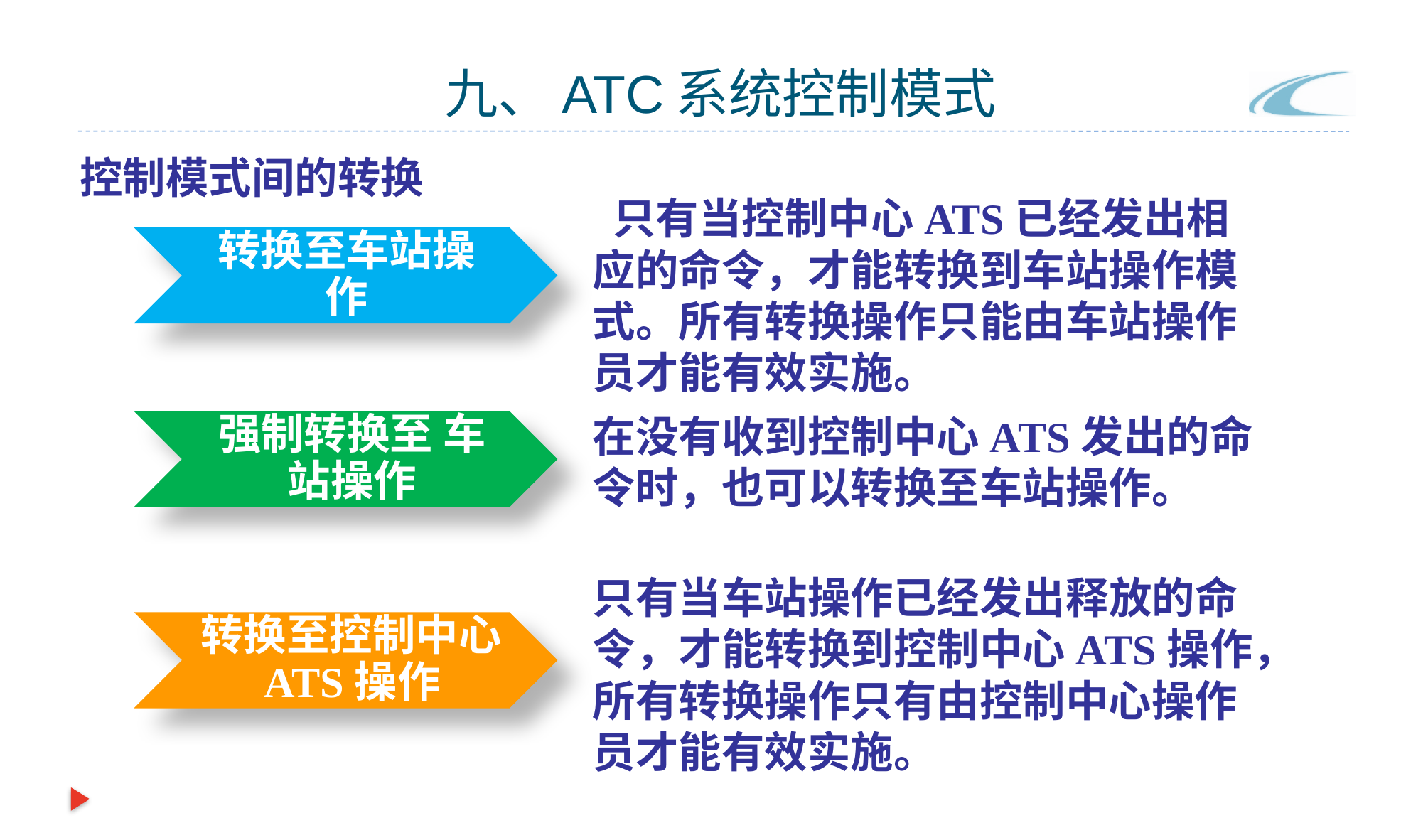

# 九、ATC系统控制模式
控制模式间的转换
 只有当控制中心ATS已经发出相应的命令，才能转换到车站操作模式。所有转换操作只能由车站操作员才能有效实施。

转换至车站操作
在没有收到控制中心ATS发出的命令时，也可以转换至车站操作。

强制转换至 车站操作
只有当车站操作已经发出释放的命令，才能转换到控制中心ATS操作，所有转换操作只有由控制中心操作员才能有效实施。

转换至控制中心ATS操作